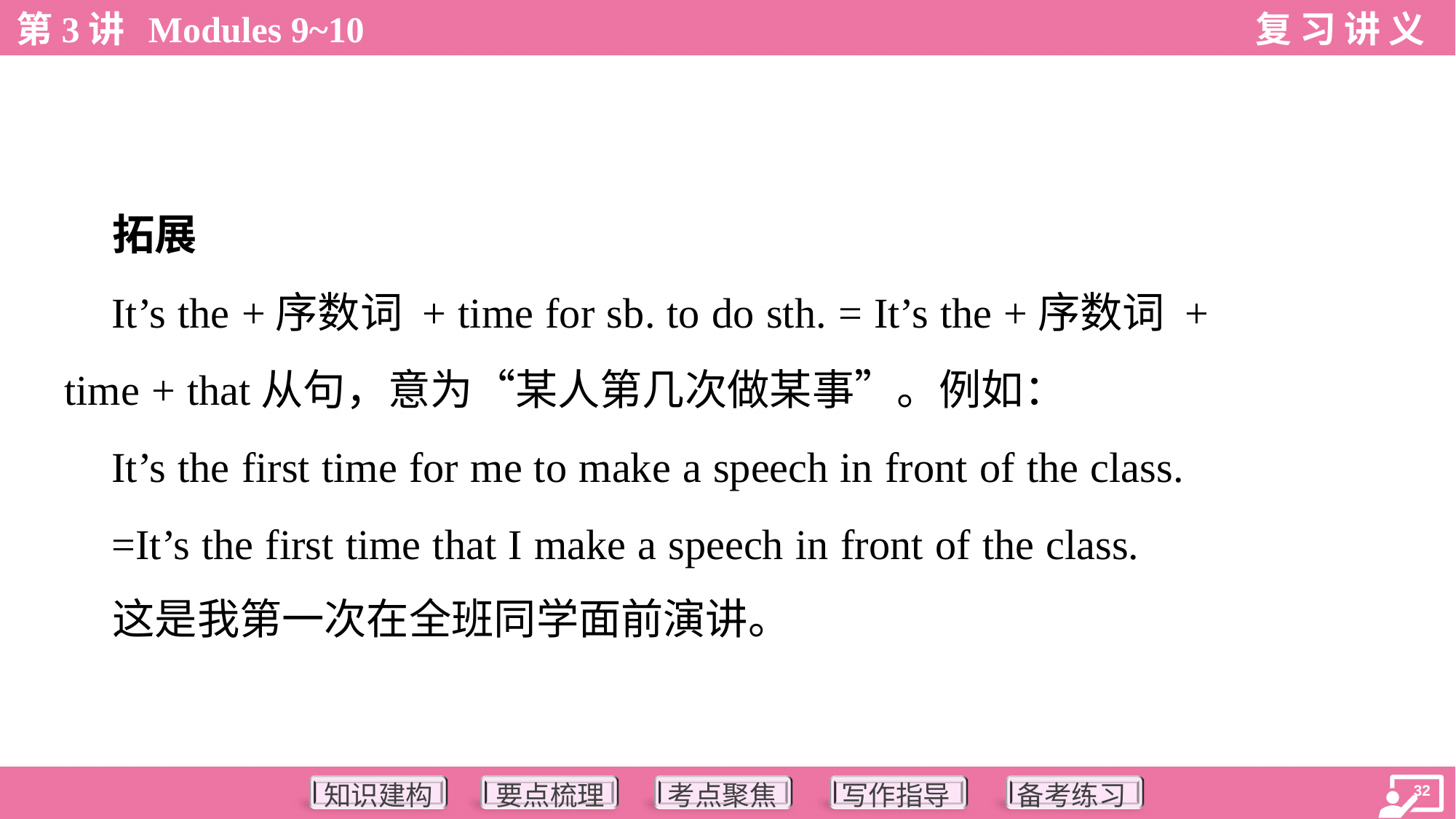

拓展
    It’s the +序数词 + time for sb. to do sth. = It’s the +序数词 +
time + that从句，意为“某人第几次做某事”。例如：
    It’s the first time for me to make a speech in front of the class.
    =It’s the first time that I make a speech in front of the class.
    这是我第一次在全班同学面前演讲。